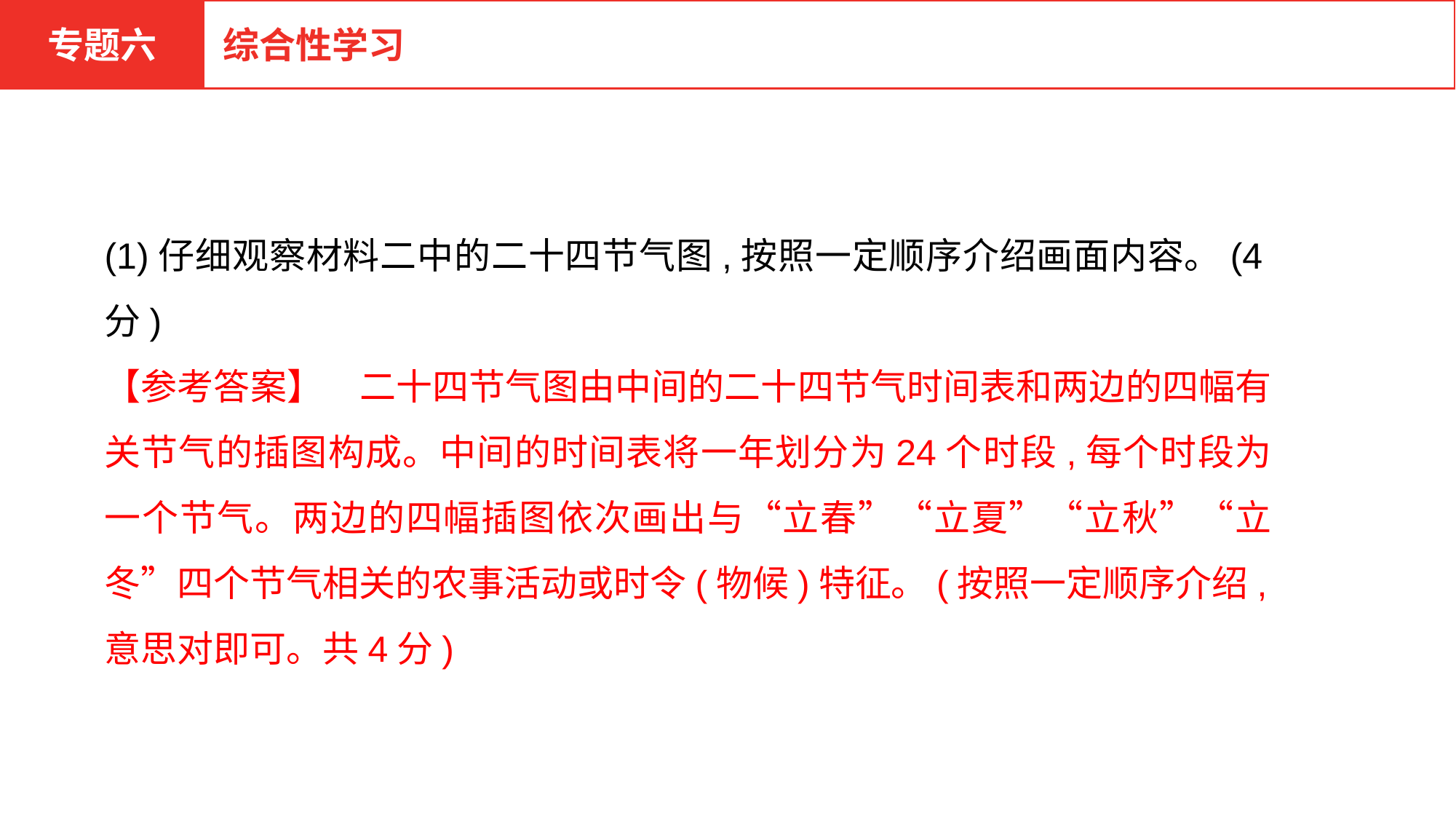

专题六
综合性学习
(1)仔细观察材料二中的二十四节气图,按照一定顺序介绍画面内容。(4分)
【参考答案】　二十四节气图由中间的二十四节气时间表和两边的四幅有关节气的插图构成。中间的时间表将一年划分为24个时段,每个时段为一个节气。两边的四幅插图依次画出与“立春”“立夏”“立秋”“立冬”四个节气相关的农事活动或时令(物候)特征。(按照一定顺序介绍,意思对即可。共4分)